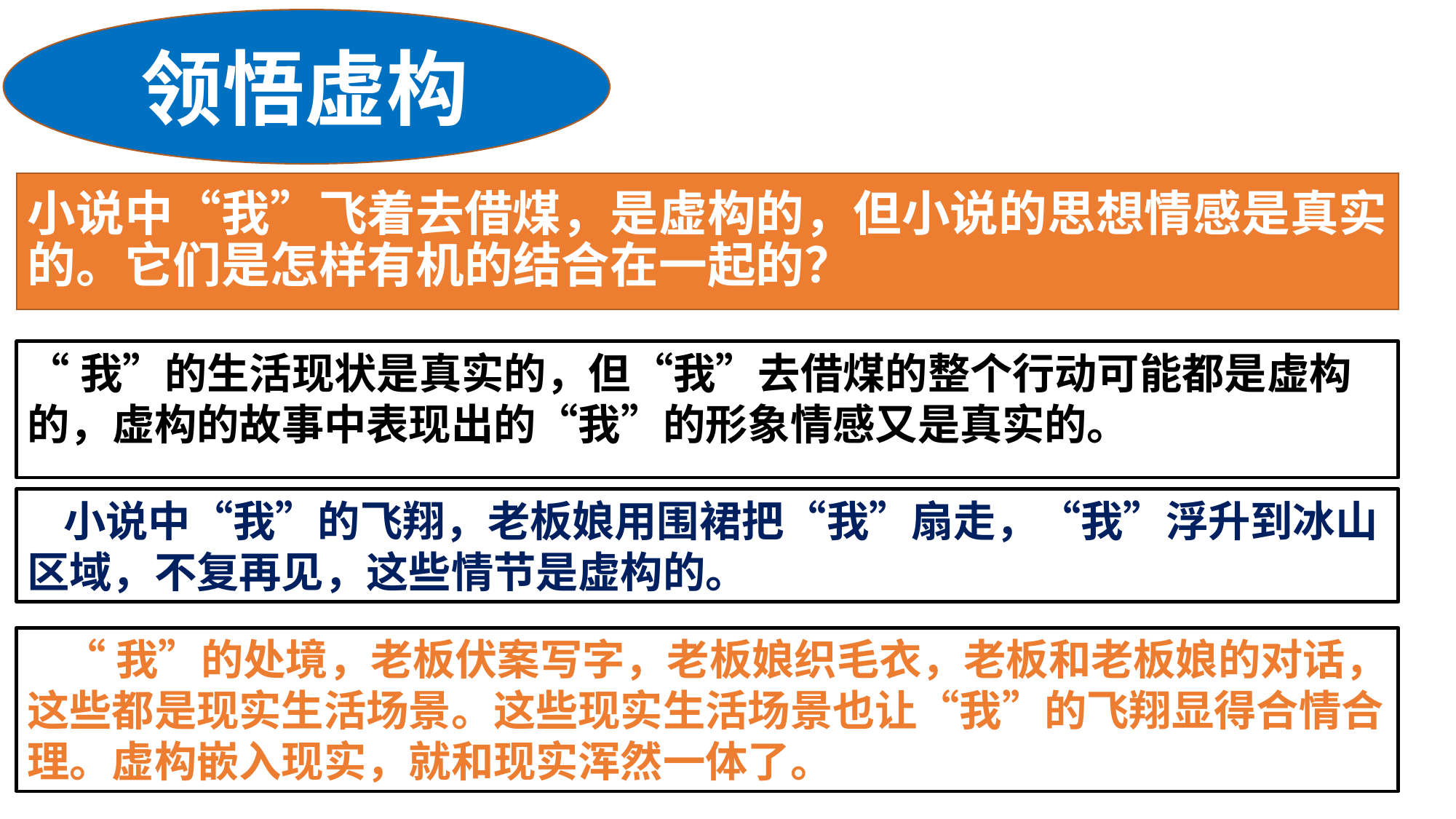

领悟虚构
# 小说中“我”飞着去借煤，是虚构的，但小说的思想情感是真实的。它们是怎样有机的结合在一起的？
“我”的生活现状是真实的，但“我”去借煤的整个行动可能都是虚构的，虚构的故事中表现出的“我”的形象情感又是真实的。

小说中“我”的飞翔，老板娘用围裙把“我”扇走，“我”浮升到冰山区域，不复再见，这些情节是虚构的。
“我”的处境，老板伏案写字，老板娘织毛衣，老板和老板娘的对话，这些都是现实生活场景。这些现实生活场景也让“我”的飞翔显得合情合理。虚构嵌入现实，就和现实浑然一体了。